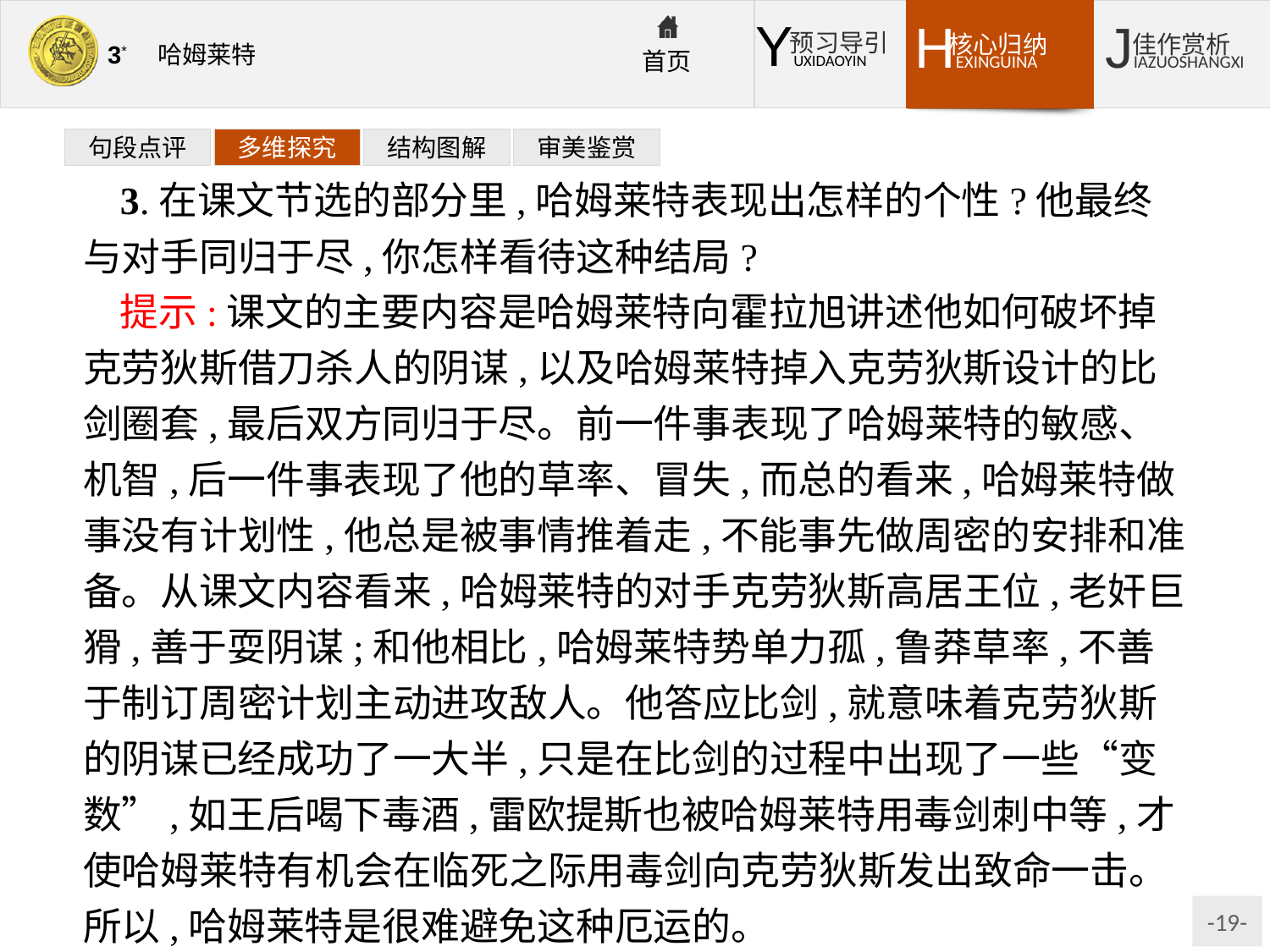

句段点评
多维探究
结构图解
审美鉴赏
3.在课文节选的部分里,哈姆莱特表现出怎样的个性?他最终与对手同归于尽,你怎样看待这种结局?
提示:课文的主要内容是哈姆莱特向霍拉旭讲述他如何破坏掉克劳狄斯借刀杀人的阴谋,以及哈姆莱特掉入克劳狄斯设计的比剑圈套,最后双方同归于尽。前一件事表现了哈姆莱特的敏感、机智,后一件事表现了他的草率、冒失,而总的看来,哈姆莱特做事没有计划性,他总是被事情推着走,不能事先做周密的安排和准备。从课文内容看来,哈姆莱特的对手克劳狄斯高居王位,老奸巨猾,善于耍阴谋;和他相比,哈姆莱特势单力孤,鲁莽草率,不善于制订周密计划主动进攻敌人。他答应比剑,就意味着克劳狄斯的阴谋已经成功了一大半,只是在比剑的过程中出现了一些“变数”,如王后喝下毒酒,雷欧提斯也被哈姆莱特用毒剑刺中等,才使哈姆莱特有机会在临死之际用毒剑向克劳狄斯发出致命一击。所以,哈姆莱特是很难避免这种厄运的。